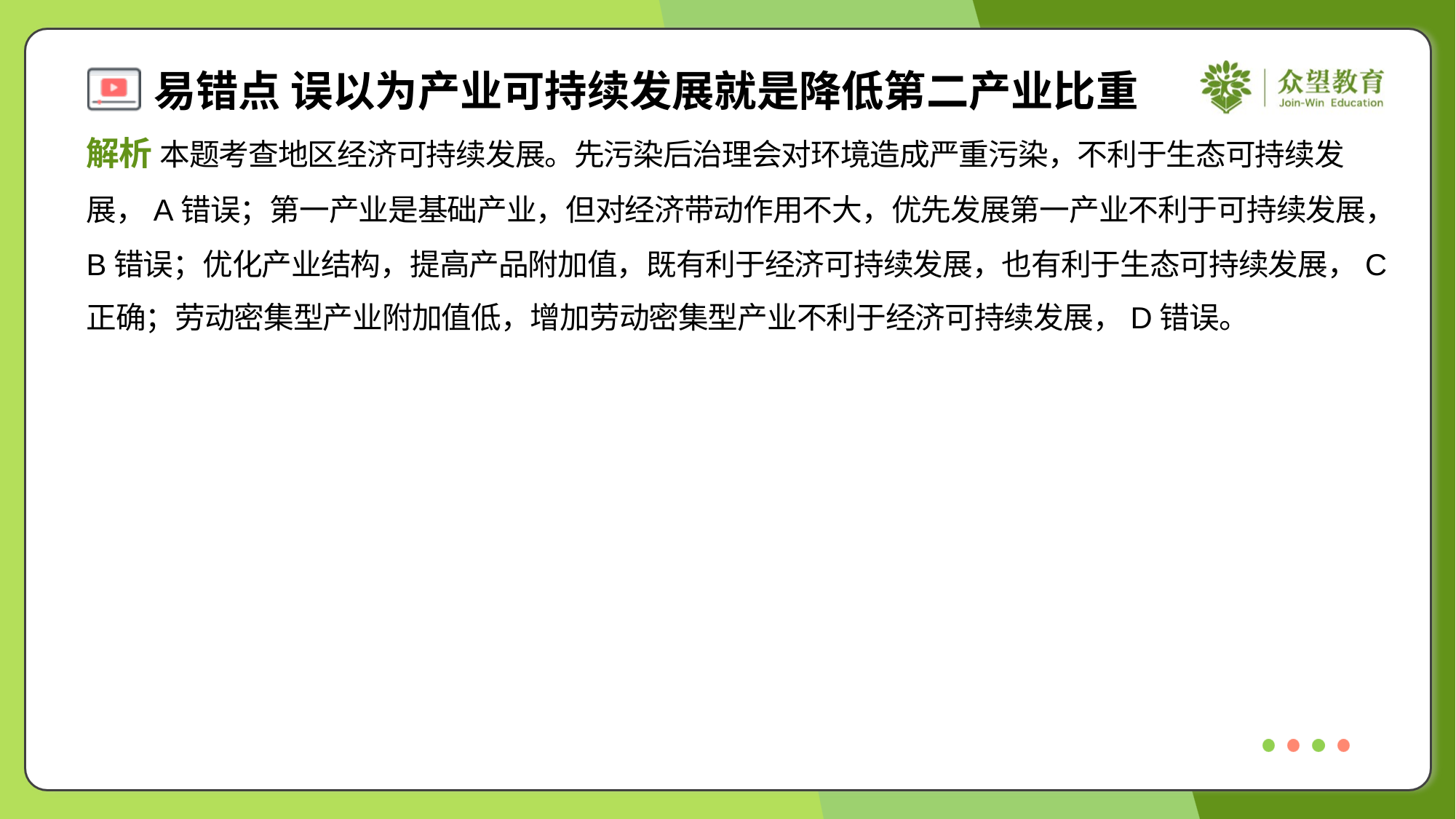

解析 本题考查地区经济可持续发展。先污染后治理会对环境造成严重污染，不利于生态可持续发
展，A错误；第一产业是基础产业，但对经济带动作用不大，优先发展第一产业不利于可持续发展，
B错误；优化产业结构，提高产品附加值，既有利于经济可持续发展，也有利于生态可持续发展，C
正确；劳动密集型产业附加值低，增加劳动密集型产业不利于经济可持续发展，D错误。